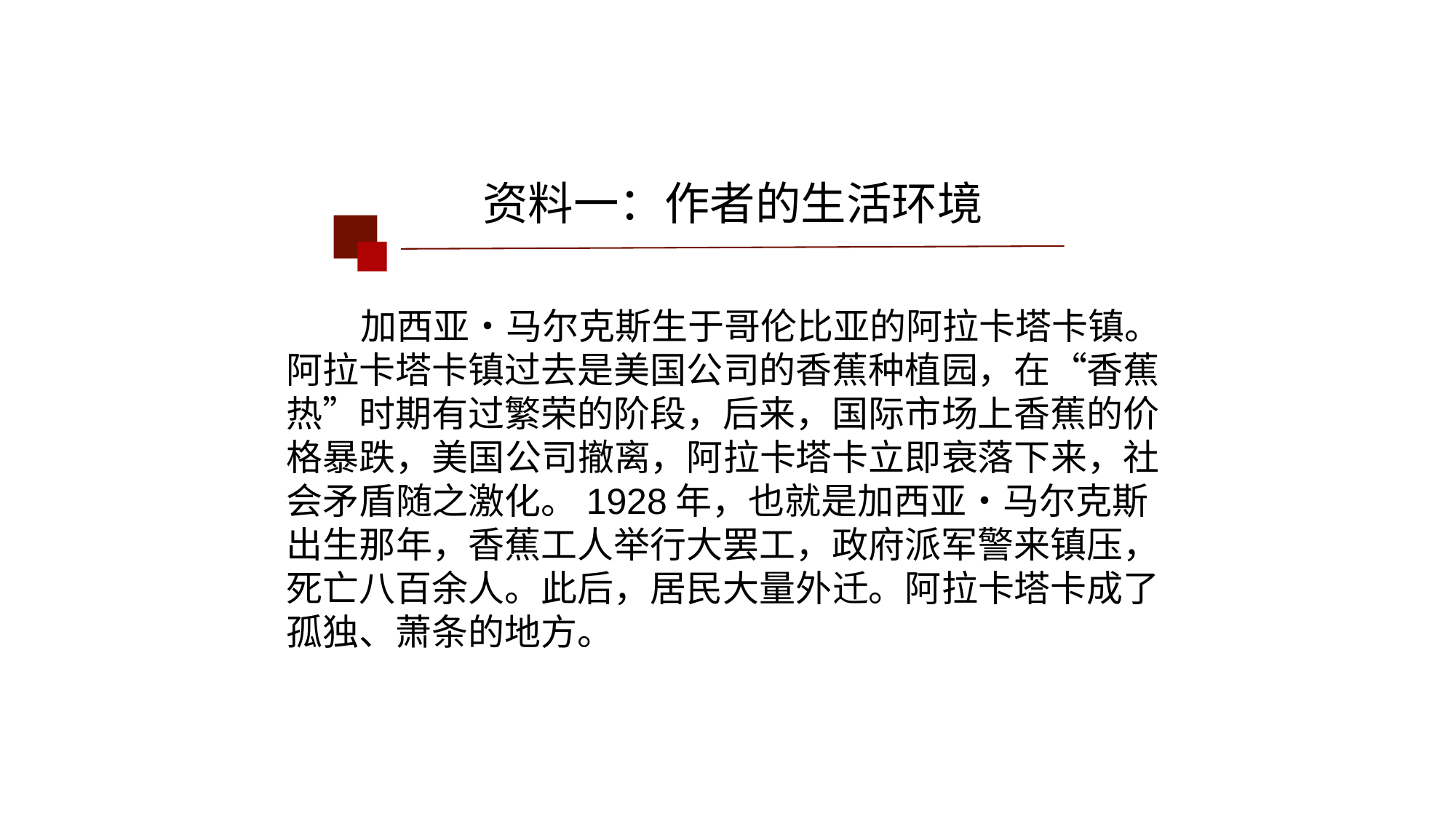

资料一：作者的生活环境

        加西亚•马尔克斯生于哥伦比亚的阿拉卡塔卡镇。阿拉卡塔卡镇过去是美国公司的香蕉种植园，在“香蕉热”时期有过繁荣的阶段，后来，国际市场上香蕉的价格暴跌，美国公司撤离，阿拉卡塔卡立即衰落下来，社会矛盾随之激化。1928年，也就是加西亚•马尔克斯出生那年，香蕉工人举行大罢工，政府派军警来镇压，死亡八百余人。此后，居民大量外迁。阿拉卡塔卡成了孤独、萧条的地方。